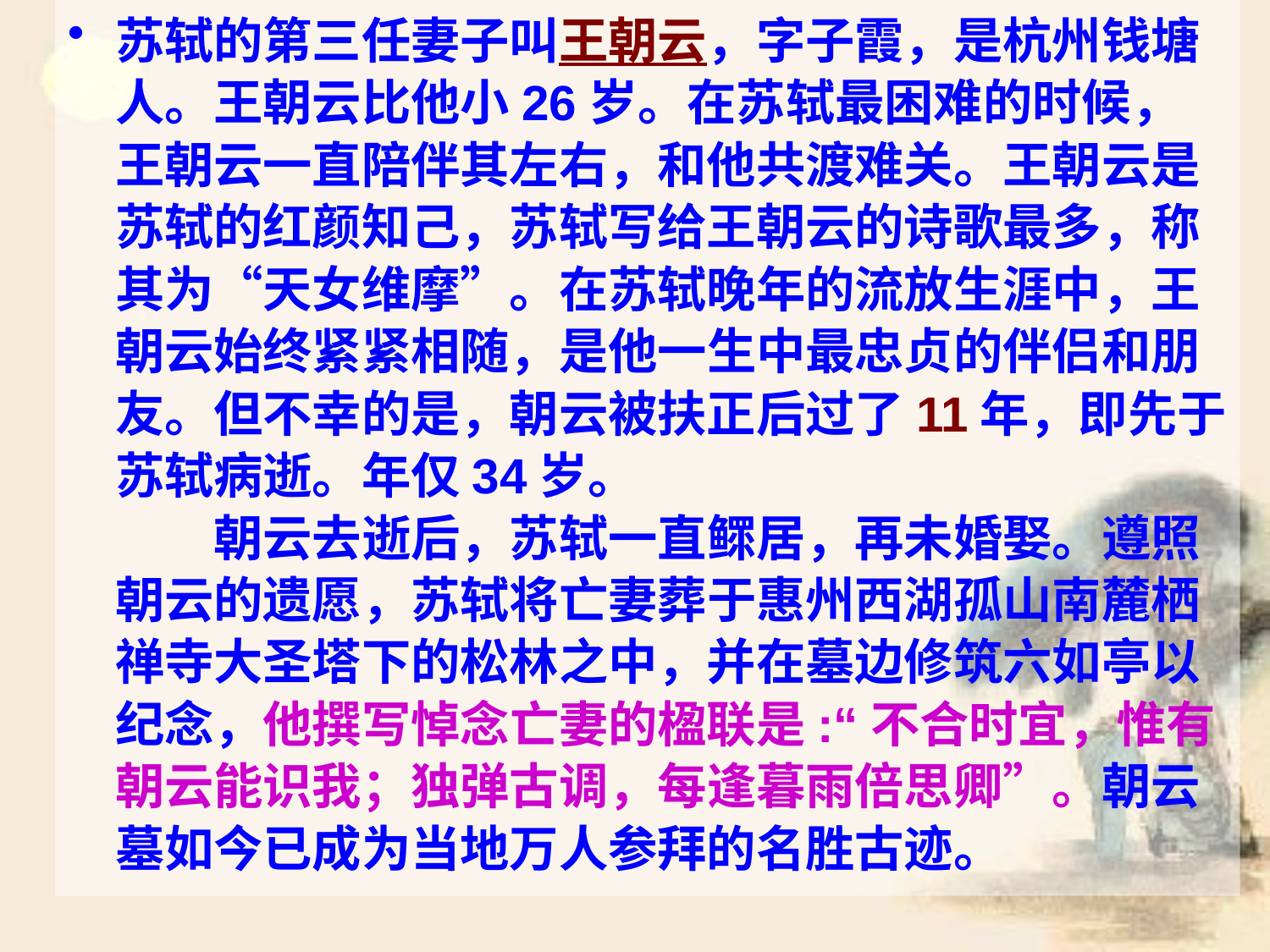

苏轼的第三任妻子叫王朝云，字子霞，是杭州钱塘人。王朝云比他小26岁。在苏轼最困难的时候，王朝云一直陪伴其左右，和他共渡难关。王朝云是苏轼的红颜知己，苏轼写给王朝云的诗歌最多，称其为“天女维摩”。在苏轼晚年的流放生涯中，王朝云始终紧紧相随，是他一生中最忠贞的伴侣和朋友。但不幸的是，朝云被扶正后过了11年，即先于苏轼病逝。年仅34岁。
　　朝云去逝后，苏轼一直鳏居，再未婚娶。遵照朝云的遗愿，苏轼将亡妻葬于惠州西湖孤山南麓栖禅寺大圣塔下的松林之中，并在墓边修筑六如亭以纪念，他撰写悼念亡妻的楹联是:“不合时宜，惟有朝云能识我；独弹古调，每逢暮雨倍思卿”。朝云墓如今已成为当地万人参拜的名胜古迹。